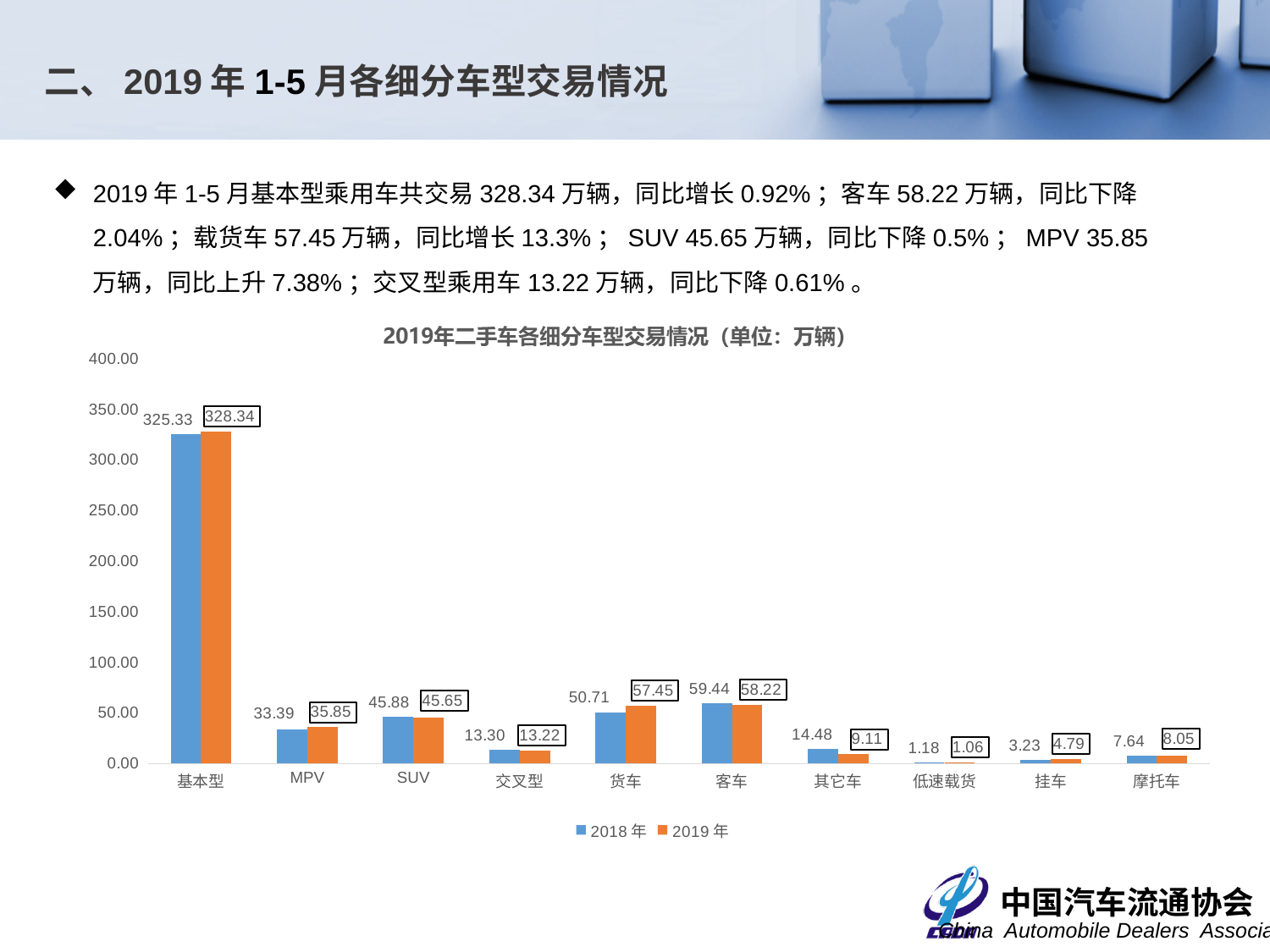

二、2019年1-5月各细分车型交易情况
2019年1-5月基本型乘用车共交易328.34万辆，同比增长0.92%；客车58.22万辆，同比下降2.04%；载货车57.45万辆，同比增长13.3%；SUV 45.65万辆，同比下降0.5%；MPV 35.85万辆，同比上升7.38%；交叉型乘用车13.22万辆，同比下降0.61%。

### Chart

| Category | 2018年 | 2019年 |
|---|---|---|
| 基本型 | 325.3291 | 328.3367 |
| MPV | 33.3907 | 35.8541 |
| SUV | 45.8826 | 45.6535 |
| 交叉型 | 13.2978 | 13.2162 |
| 货车 | 50.7059 | 57.4519 |
| 客车 | 59.4352 | 58.224 |
| 其它车 | 14.4828 | 9.1129 |
| 低速载货 | 1.18 | 1.0588 |
| 挂车 | 3.2335 | 4.7918 |
| 摩托车 | 7.638 | 8.0498 |